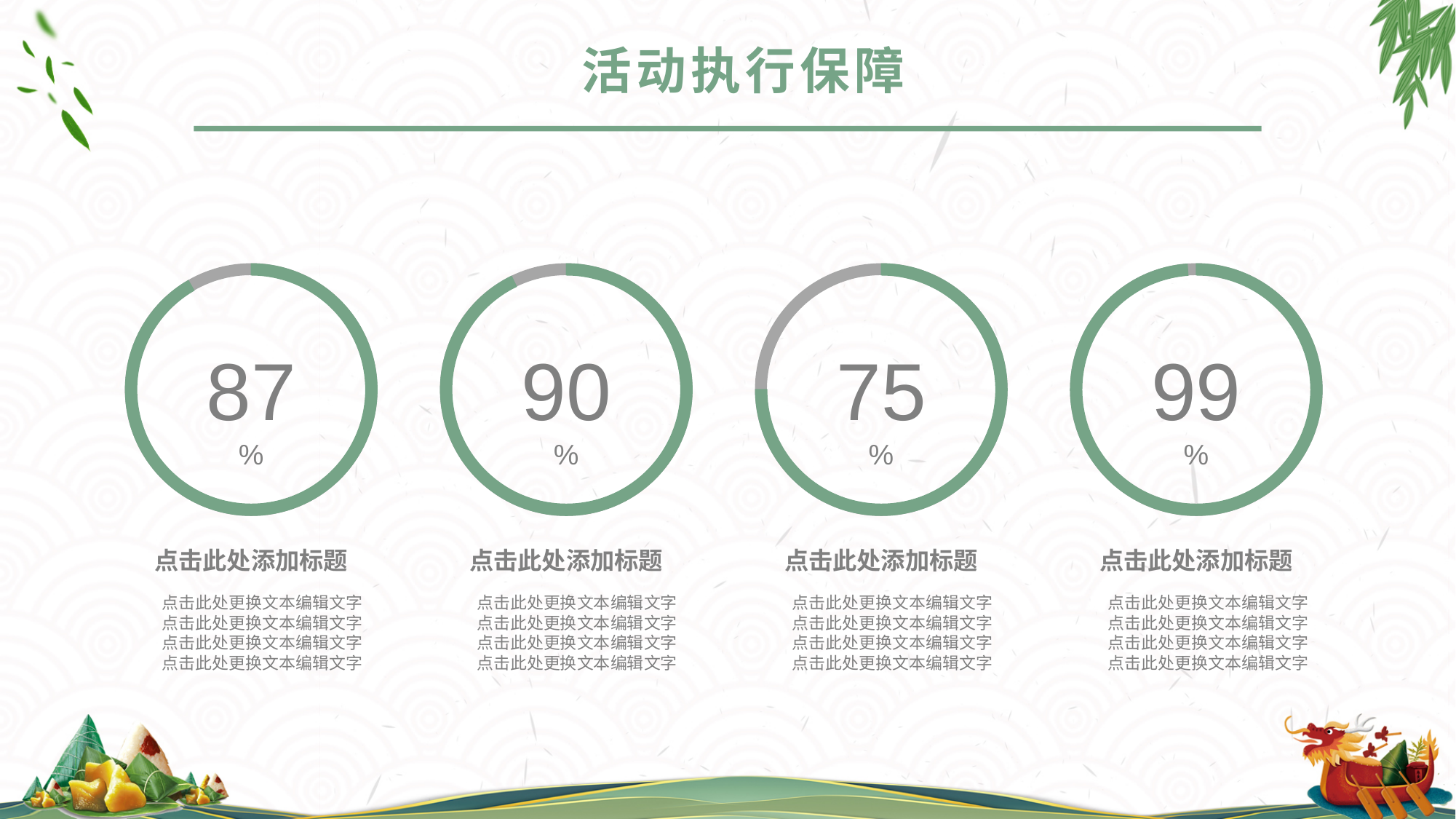

活动执行保障

87%
90%
75%
99%
点击此处添加标题
点击此处添加标题
点击此处添加标题
点击此处添加标题
点击此处更换文本编辑文字
点击此处更换文本编辑文字
点击此处更换文本编辑文字
点击此处更换文本编辑文字
点击此处更换文本编辑文字
点击此处更换文本编辑文字
点击此处更换文本编辑文字
点击此处更换文本编辑文字
点击此处更换文本编辑文字
点击此处更换文本编辑文字
点击此处更换文本编辑文字
点击此处更换文本编辑文字
点击此处更换文本编辑文字
点击此处更换文本编辑文字
点击此处更换文本编辑文字
点击此处更换文本编辑文字